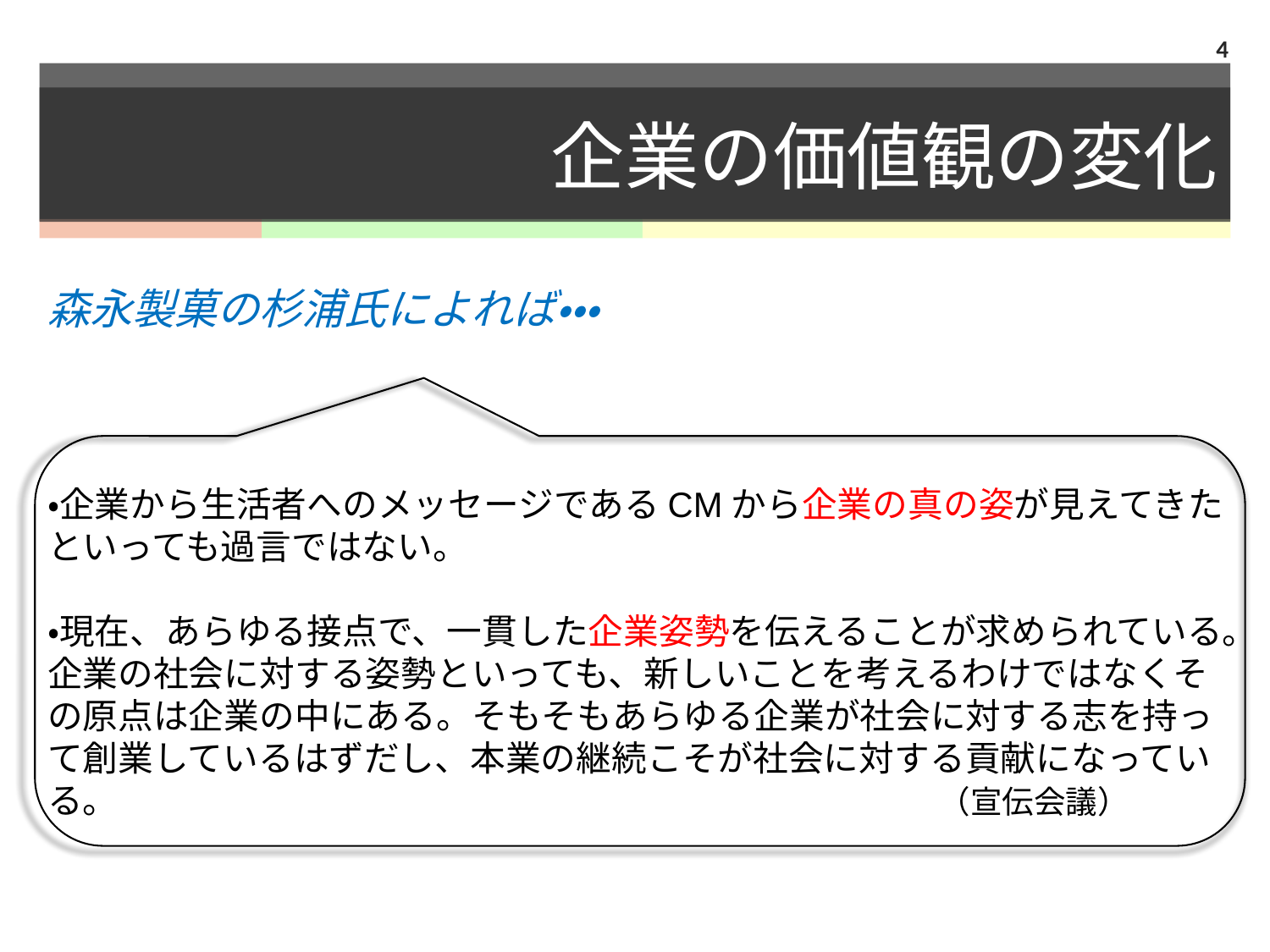

4
# 企業の価値観の変化
森永製菓の杉浦氏によれば・・・

・企業から生活者へのメッセージであるCMから企業の真の姿が見えてきたといっても過言ではない。

・現在、あらゆる接点で、一貫した企業姿勢を伝えることが求められている。企業の社会に対する姿勢といっても、新しいことを考えるわけではなくその原点は企業の中にある。そもそもあらゆる企業が社会に対する志を持って創業しているはずだし、本業の継続こそが社会に対する貢献になっている。　 　　　　　　　　　　　　　　　　　　　　　　（宣伝会議）